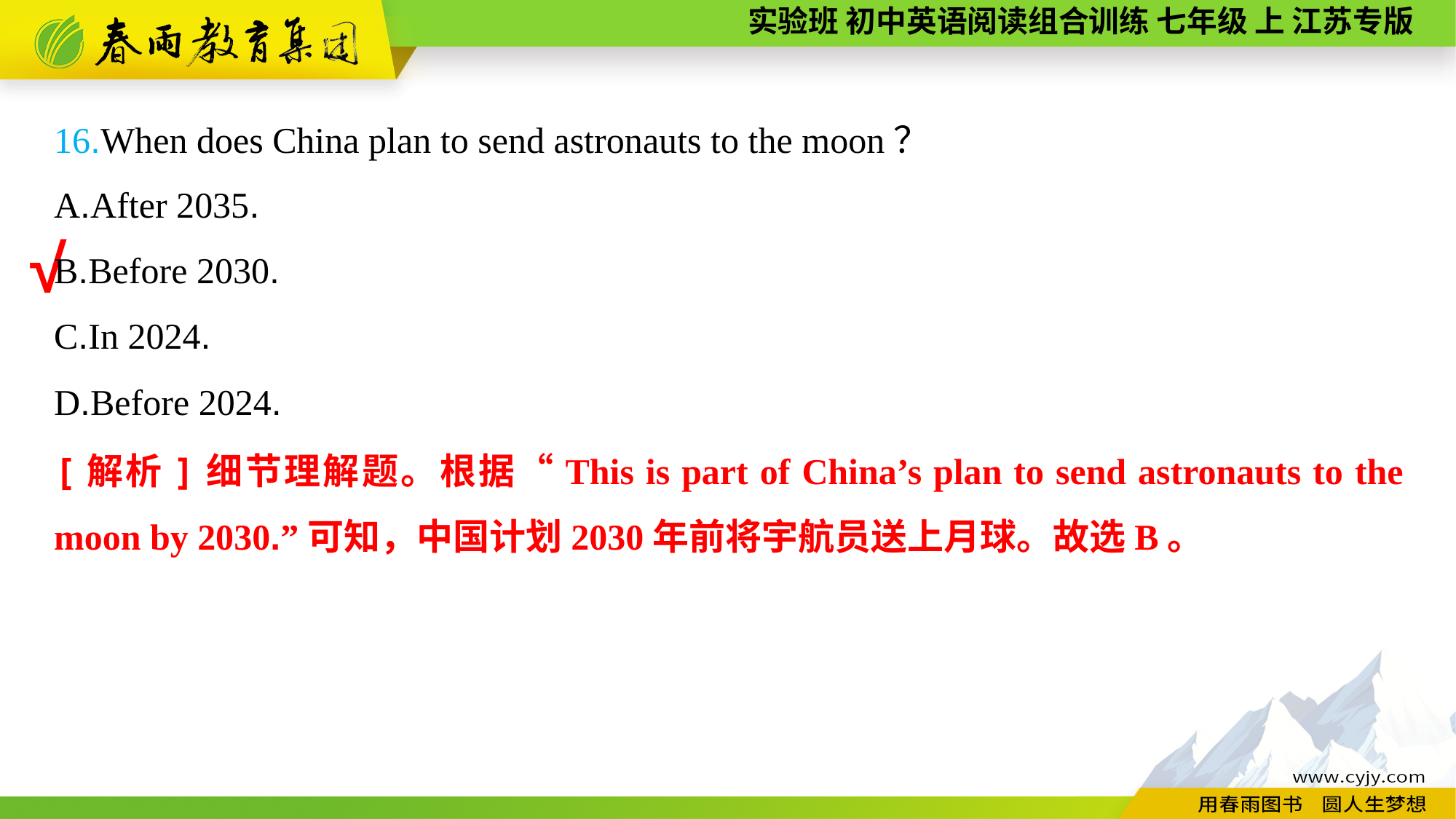

16.When does China plan to send astronauts to the moon？
A.After 2035.
B.Before 2030.
C.In 2024.
D.Before 2024.
√
[解析]细节理解题。根据“This is part of China’s plan to send astronauts to the moon by 2030.”可知，中国计划2030年前将宇航员送上月球。故选B。